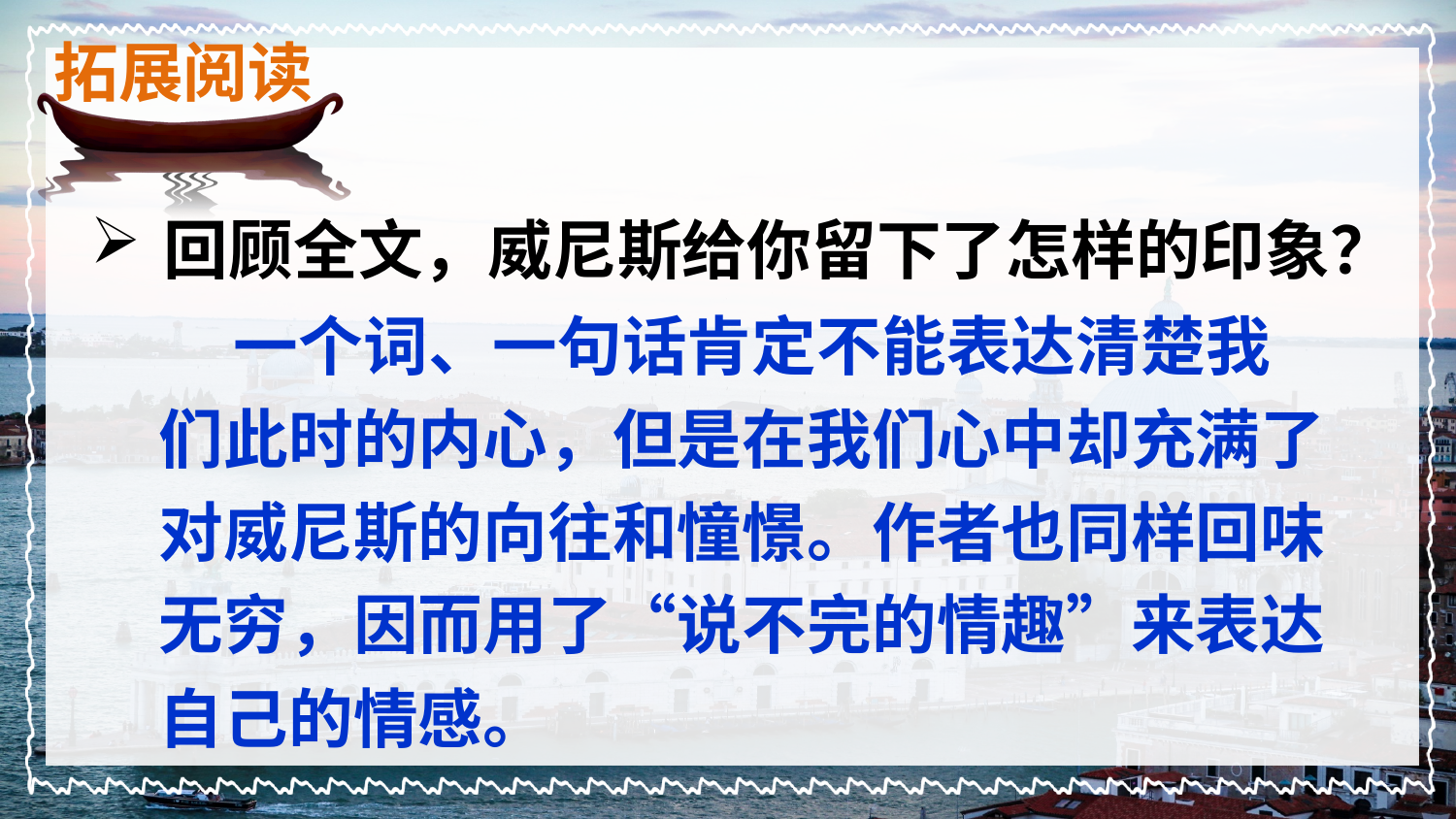

拓展阅读
回顾全文，威尼斯给你留下了怎样的印象？
    一个词、一句话肯定不能表达清楚我们此时的内心，但是在我们心中却充满了对威尼斯的向往和憧憬。作者也同样回味无穷，因而用了“说不完的情趣”来表达自己的情感。